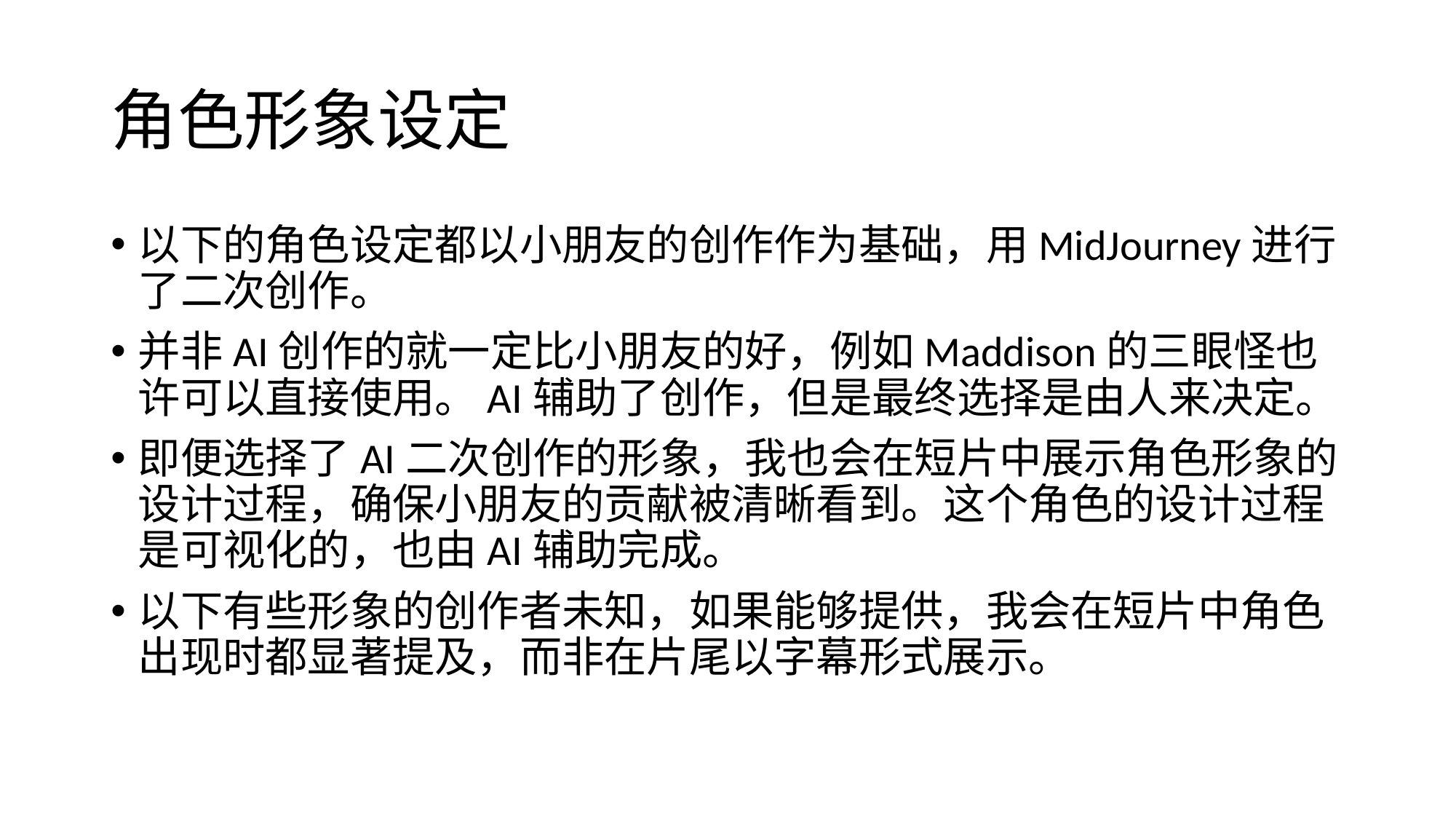

# 角色形象设定
以下的角色设定都以小朋友的创作作为基础，用MidJourney进行了二次创作。
并非AI创作的就一定比小朋友的好，例如Maddison的三眼怪也许可以直接使用。AI辅助了创作，但是最终选择是由人来决定。
即便选择了AI二次创作的形象，我也会在短片中展示角色形象的设计过程，确保小朋友的贡献被清晰看到。这个角色的设计过程是可视化的，也由AI辅助完成。
以下有些形象的创作者未知，如果能够提供，我会在短片中角色出现时都显著提及，而非在片尾以字幕形式展示。